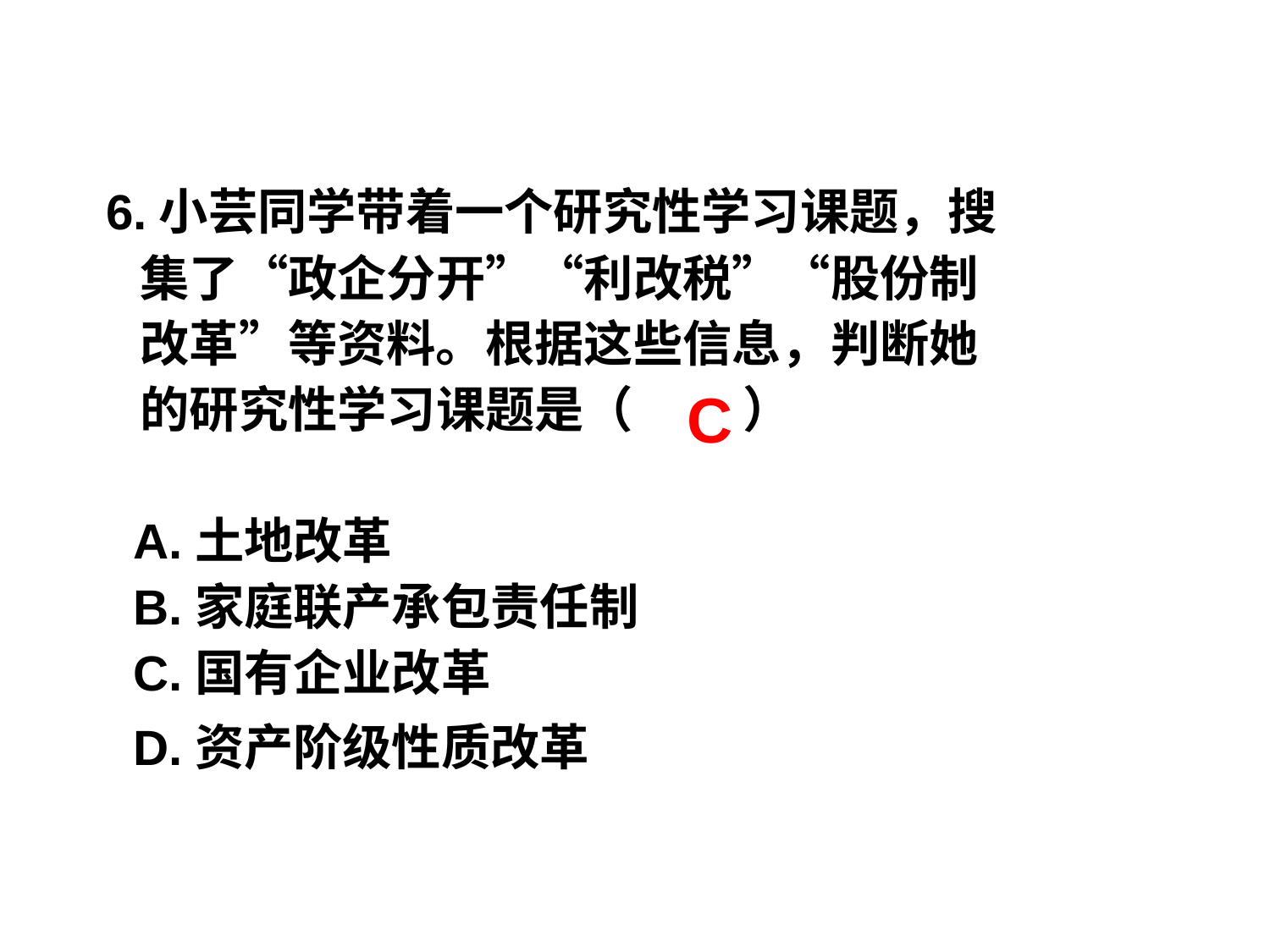

6.小芸同学带着一个研究性学习课题，搜
  集了“政企分开”“利改税”“股份制
  改革”等资料。根据这些信息，判断她
  的研究性学习课题是（ 　　）
  A.土地改革
  B.家庭联产承包责任制
  C.国有企业改革
  D.资产阶级性质改革
 C